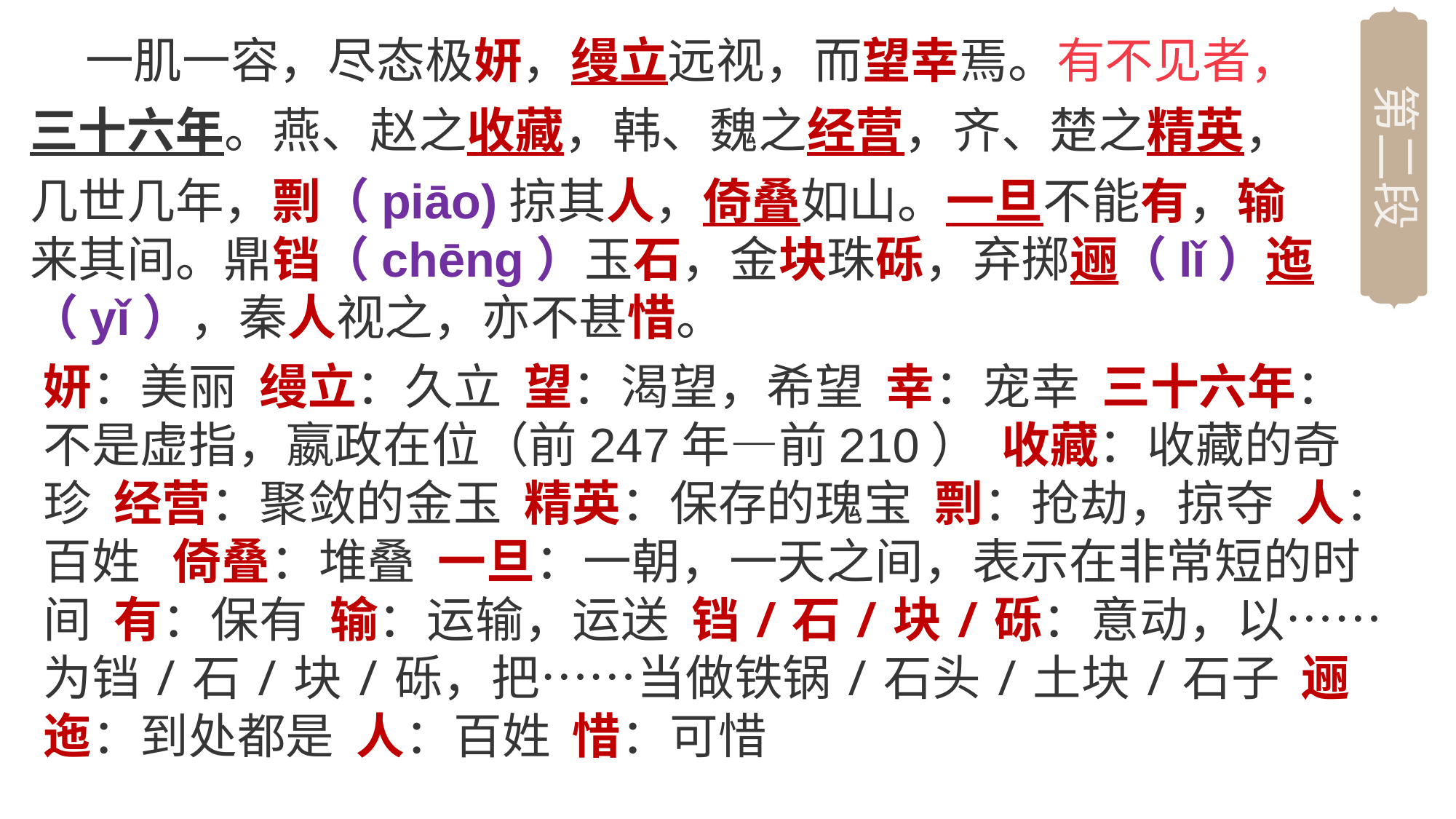

第二段
    一肌一容，尽态极妍，缦立远视，而望幸焉。有不见者，三十六年。燕、赵之收藏，韩、魏之经营，齐、楚之精英，几世几年，剽（piāo)掠其人，倚叠如山。一旦不能有，输来其间。鼎铛（chēng）玉石，金块珠砾，弃掷逦（lǐ）迤（yǐ），秦人视之，亦不甚惜。
妍：美丽  缦立：久立  望：渴望，希望  幸：宠幸  三十六年：不是虚指，嬴政在位（前247年—前210）  收藏：收藏的奇珍  经营：聚敛的金玉  精英：保存的瑰宝  剽：抢劫，掠夺  人：百姓   倚叠：堆叠  一旦：一朝，一天之间，表示在非常短的时间  有：保有  输：运输，运送  铛/石/块/砾：意动，以……为铛/石/块/砾，把……当做铁锅/石头/土块/石子  逦迤：到处都是  人：百姓  惜：可惜